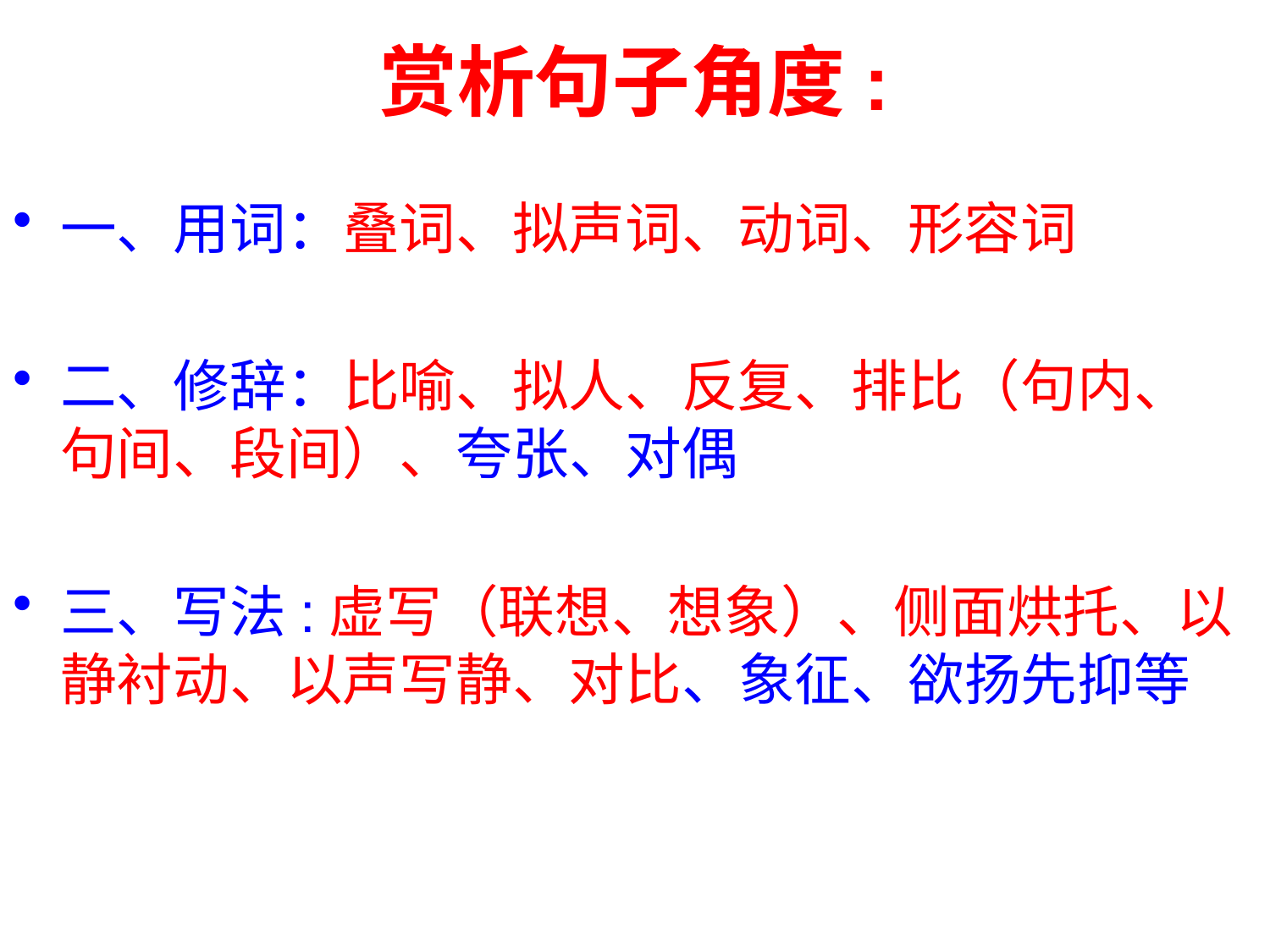

赏析句子角度:
一、用词：叠词、拟声词、动词、形容词

二、修辞：比喻、拟人、反复、排比（句内、    句间、段间）、夸张、对偶

三、写法:虚写（联想、想象）、侧面烘托、以静衬动、以声写静、对比、象征、欲扬先抑等